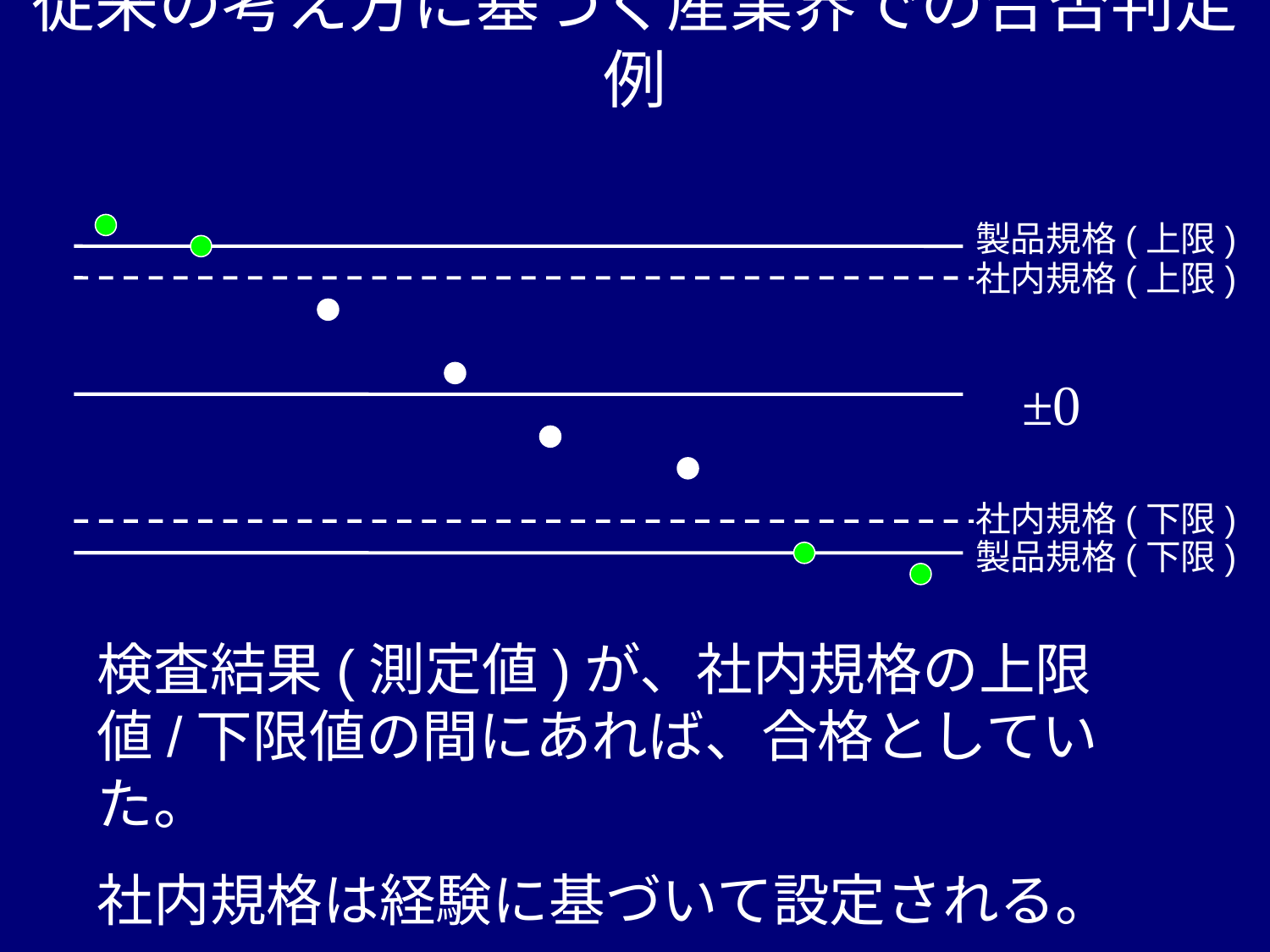

# 従来の考え方に基づく産業界での合否判定例
製品規格(上限)

社内規格(上限)

±0

社内規格(下限)

製品規格(下限)

検査結果(測定値)が、社内規格の上限値/下限値の間にあれば、合格としていた。
社内規格は経験に基づいて設定される。